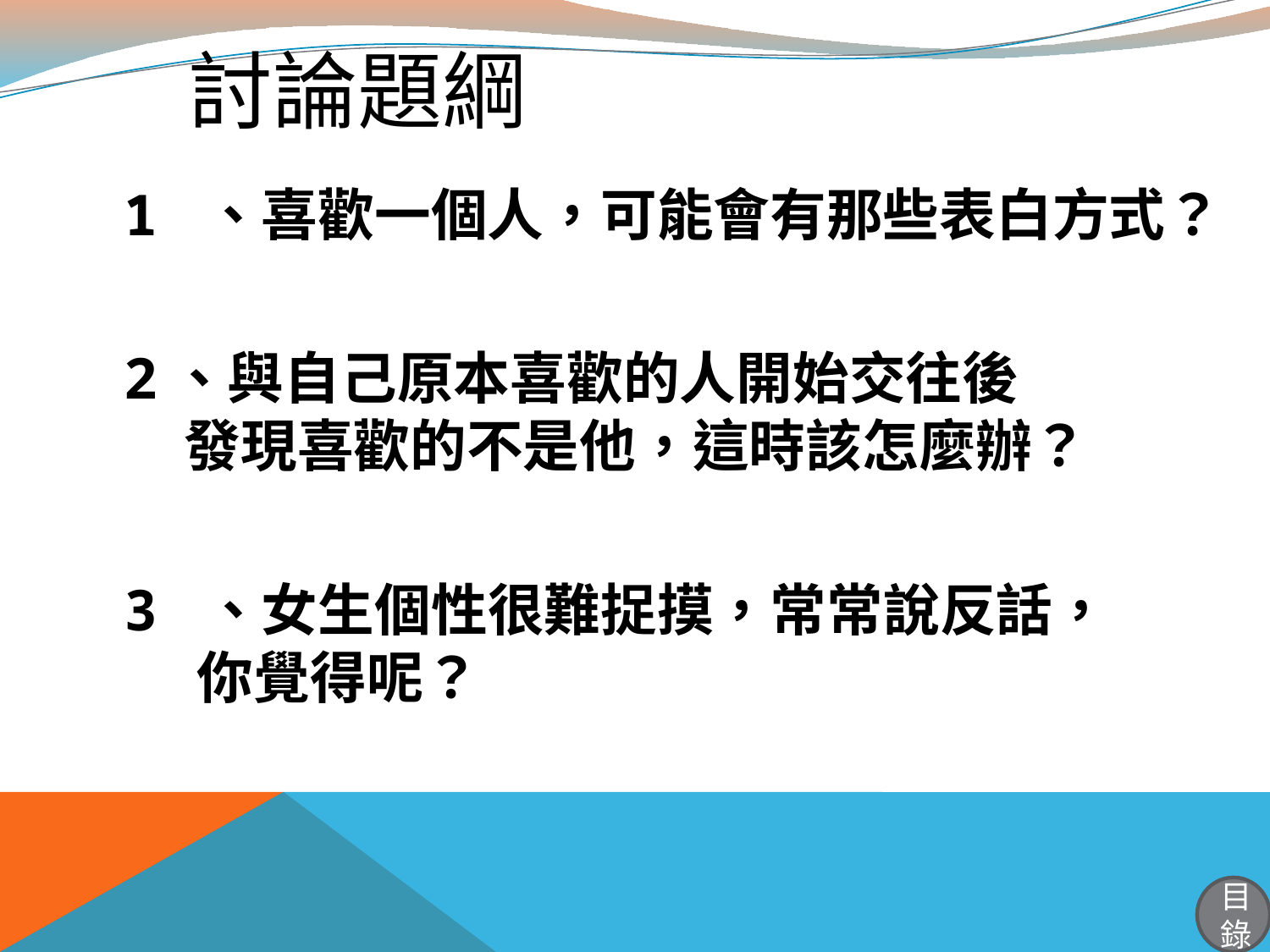

# 討論題綱
1 、喜歡一個人，可能會有那些表白方式？

2、與自己原本喜歡的人開始交往後
 發現喜歡的不是他，這時該怎麼辦？

3 、女生個性很難捉摸，常常說反話，
  你覺得呢？